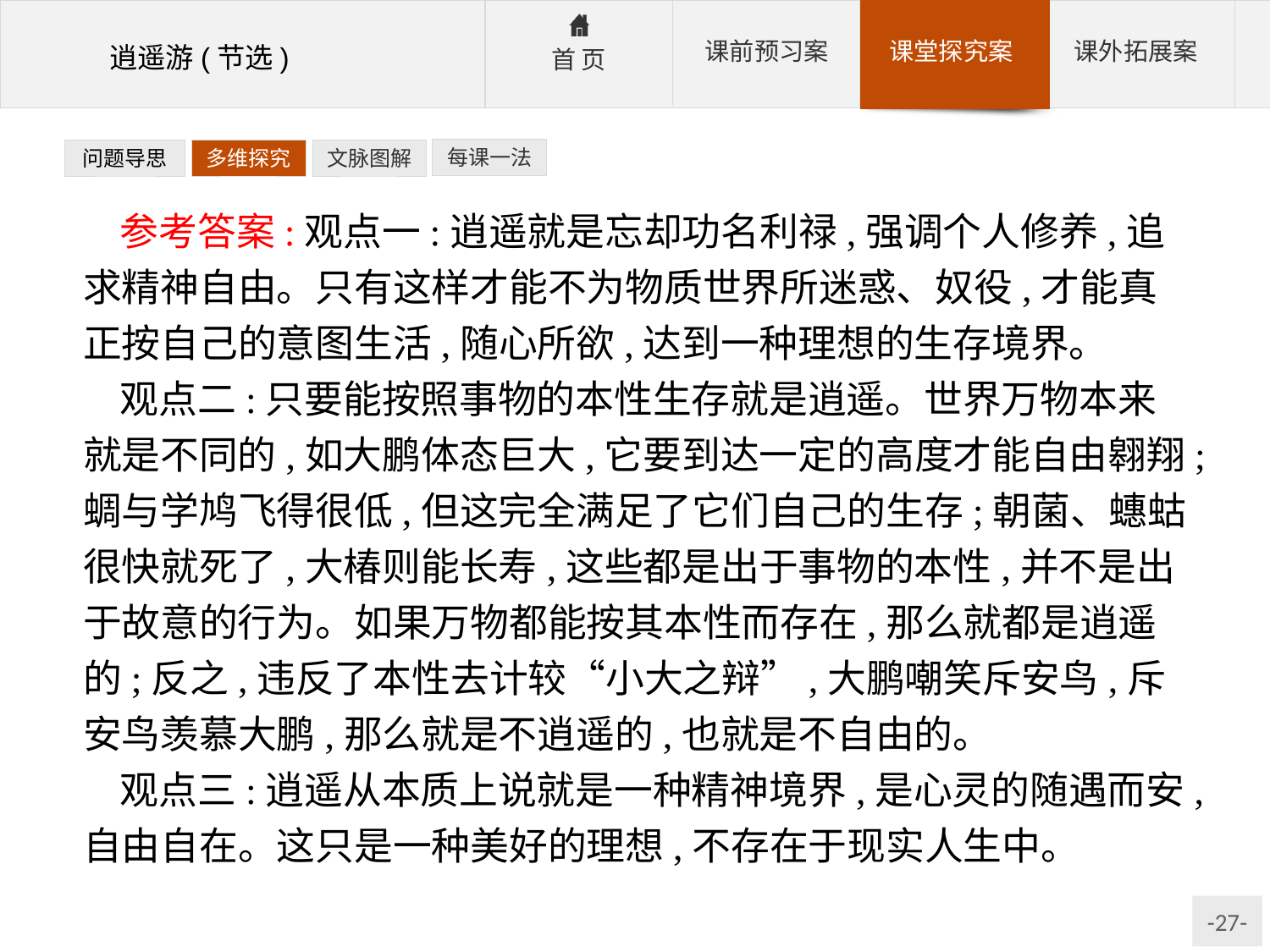

每课一法
问题导思
多维探究
文脉图解
参考答案:观点一:逍遥就是忘却功名利禄,强调个人修养,追求精神自由。只有这样才能不为物质世界所迷惑、奴役,才能真正按自己的意图生活,随心所欲,达到一种理想的生存境界。
观点二:只要能按照事物的本性生存就是逍遥。世界万物本来就是不同的,如大鹏体态巨大,它要到达一定的高度才能自由翱翔;蜩与学鸠飞得很低,但这完全满足了它们自己的生存;朝菌、蟪蛄很快就死了,大椿则能长寿,这些都是出于事物的本性,并不是出于故意的行为。如果万物都能按其本性而存在,那么就都是逍遥的;反之,违反了本性去计较“小大之辩”,大鹏嘲笑斥安鸟,斥安鸟羡慕大鹏,那么就是不逍遥的,也就是不自由的。
观点三:逍遥从本质上说就是一种精神境界,是心灵的随遇而安,自由自在。这只是一种美好的理想,不存在于现实人生中。